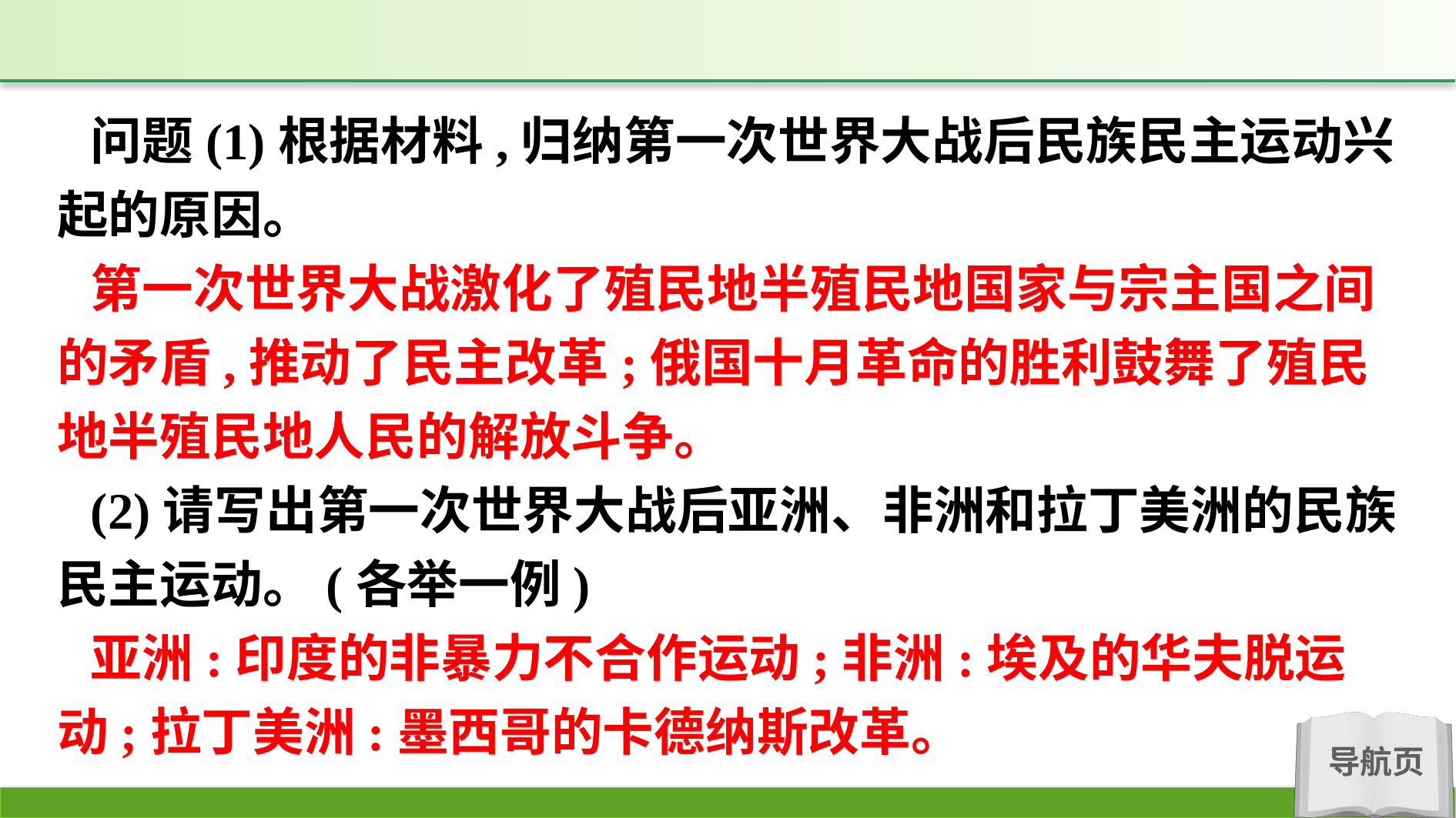

问题(1)根据材料,归纳第一次世界大战后民族民主运动兴起的原因。
第一次世界大战激化了殖民地半殖民地国家与宗主国之间的矛盾,推动了民主改革;俄国十月革命的胜利鼓舞了殖民地半殖民地人民的解放斗争。
(2)请写出第一次世界大战后亚洲、非洲和拉丁美洲的民族民主运动。(各举一例)
亚洲:印度的非暴力不合作运动;非洲:埃及的华夫脱运动;拉丁美洲:墨西哥的卡德纳斯改革。